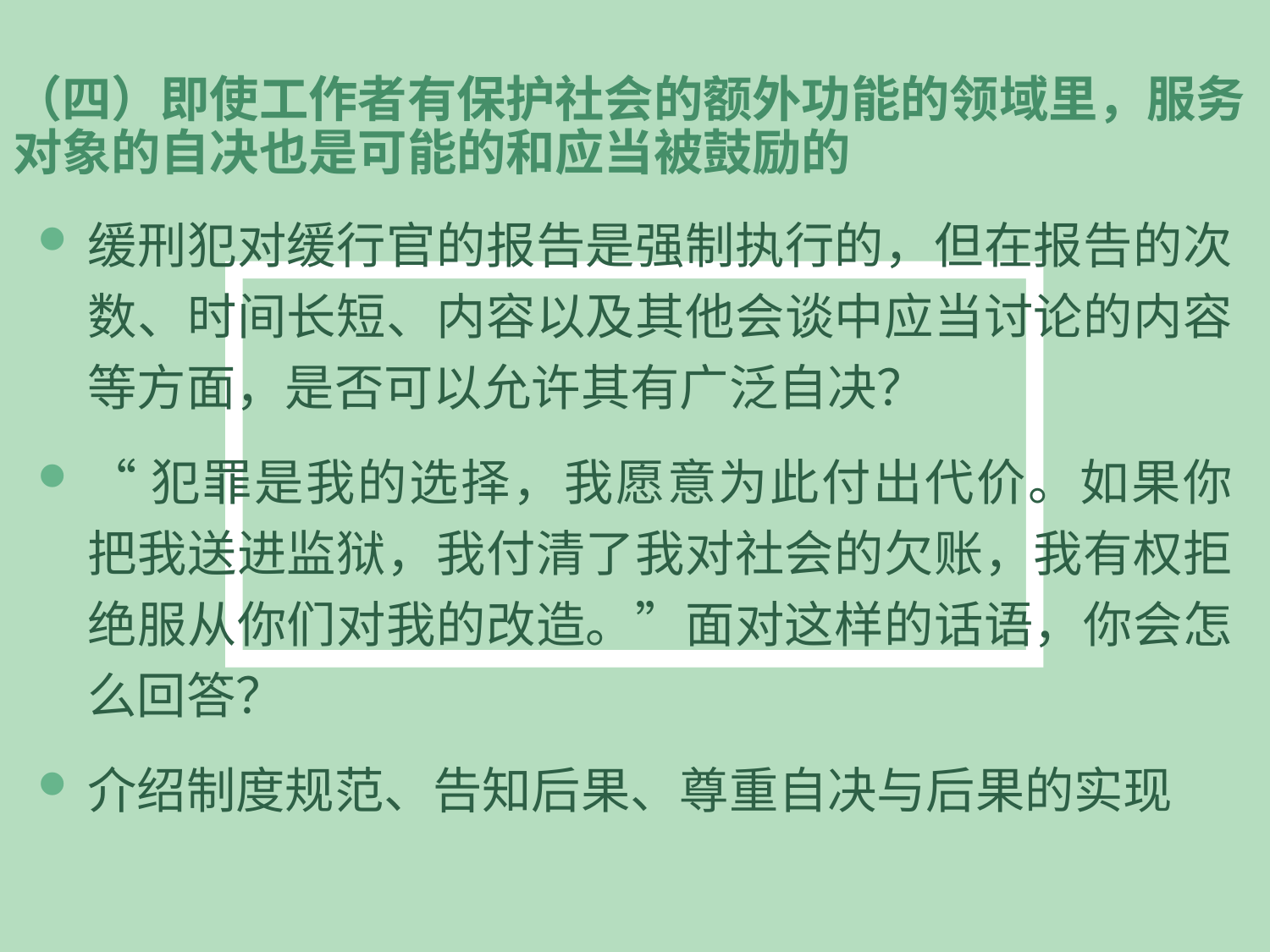

# （四）即使工作者有保护社会的额外功能的领域里，服务对象的自决也是可能的和应当被鼓励的
缓刑犯对缓行官的报告是强制执行的，但在报告的次数、时间长短、内容以及其他会谈中应当讨论的内容等方面，是否可以允许其有广泛自决？
“犯罪是我的选择，我愿意为此付出代价。如果你把我送进监狱，我付清了我对社会的欠账，我有权拒绝服从你们对我的改造。”面对这样的话语，你会怎么回答？
介绍制度规范、告知后果、尊重自决与后果的实现